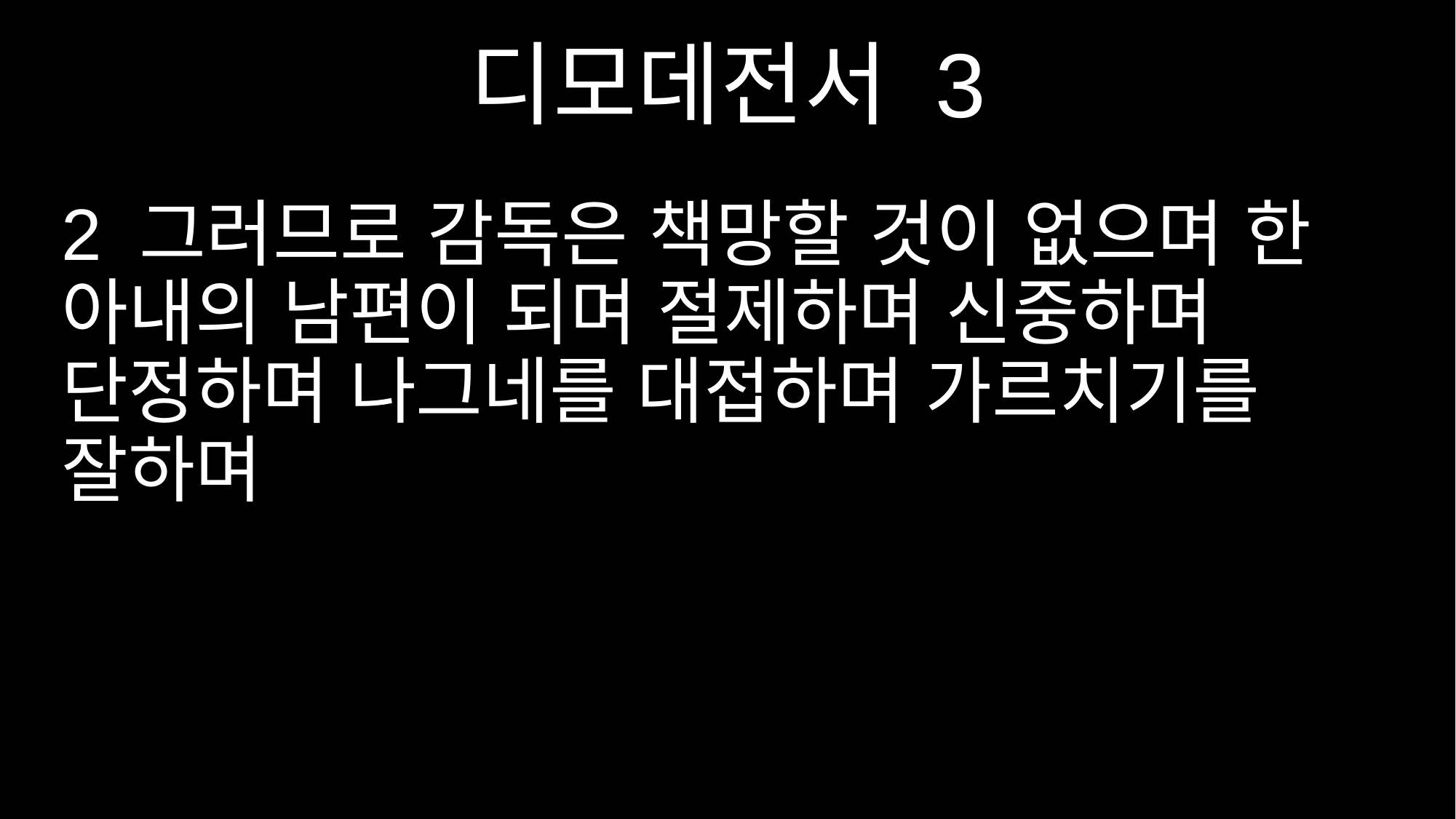

디모데전서 3
2 그러므로 감독은 책망할 것이 없으며 한 아내의 남편이 되며 절제하며 신중하며 단정하며 나그네를 대접하며 가르치기를 잘하며